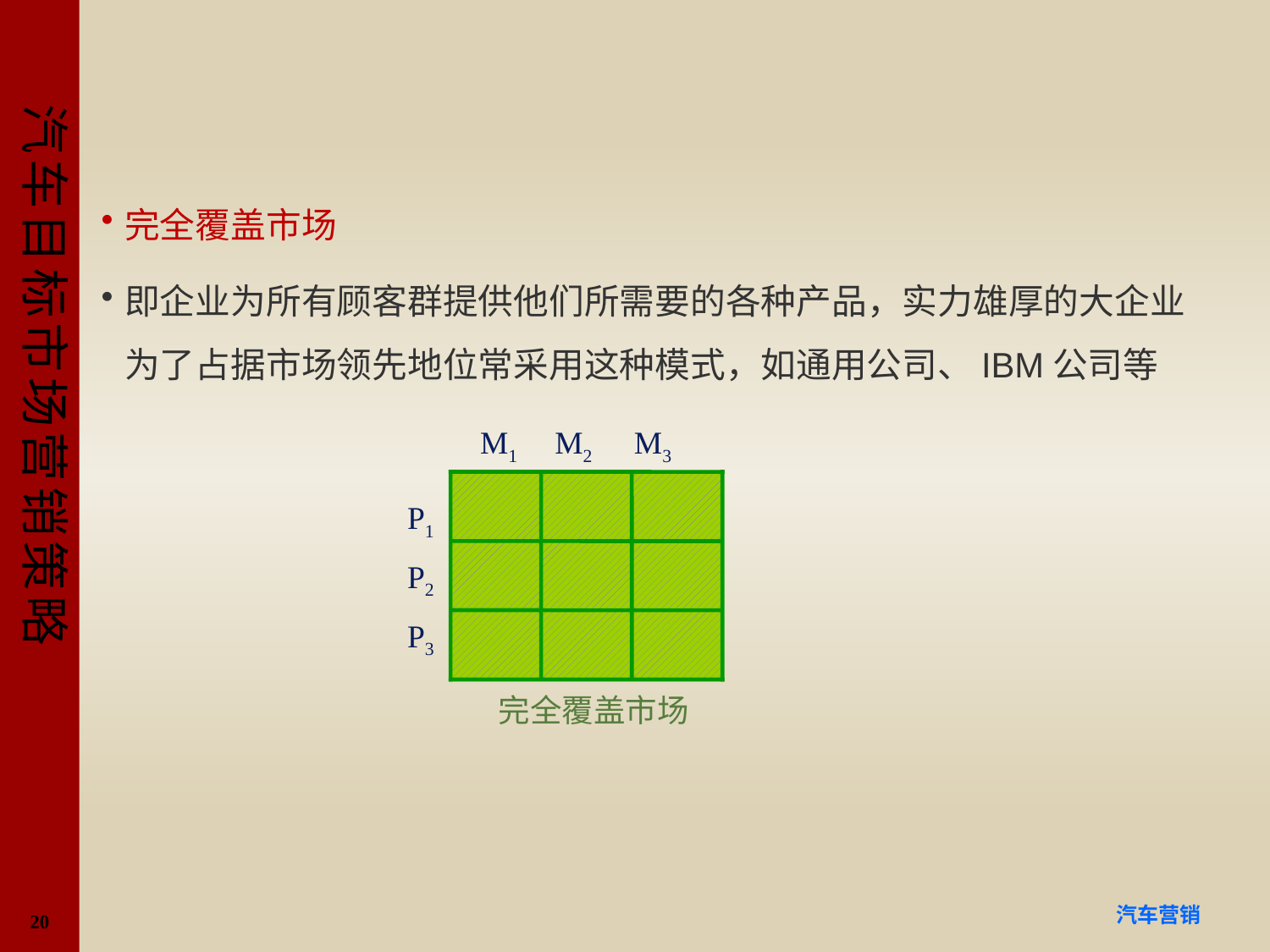

#
完全覆盖市场
即企业为所有顾客群提供他们所需要的各种产品，实力雄厚的大企业为了占据市场领先地位常采用这种模式，如通用公司、IBM公司等
M1        M2         M3

P1
P2
P3

完全覆盖市场
20